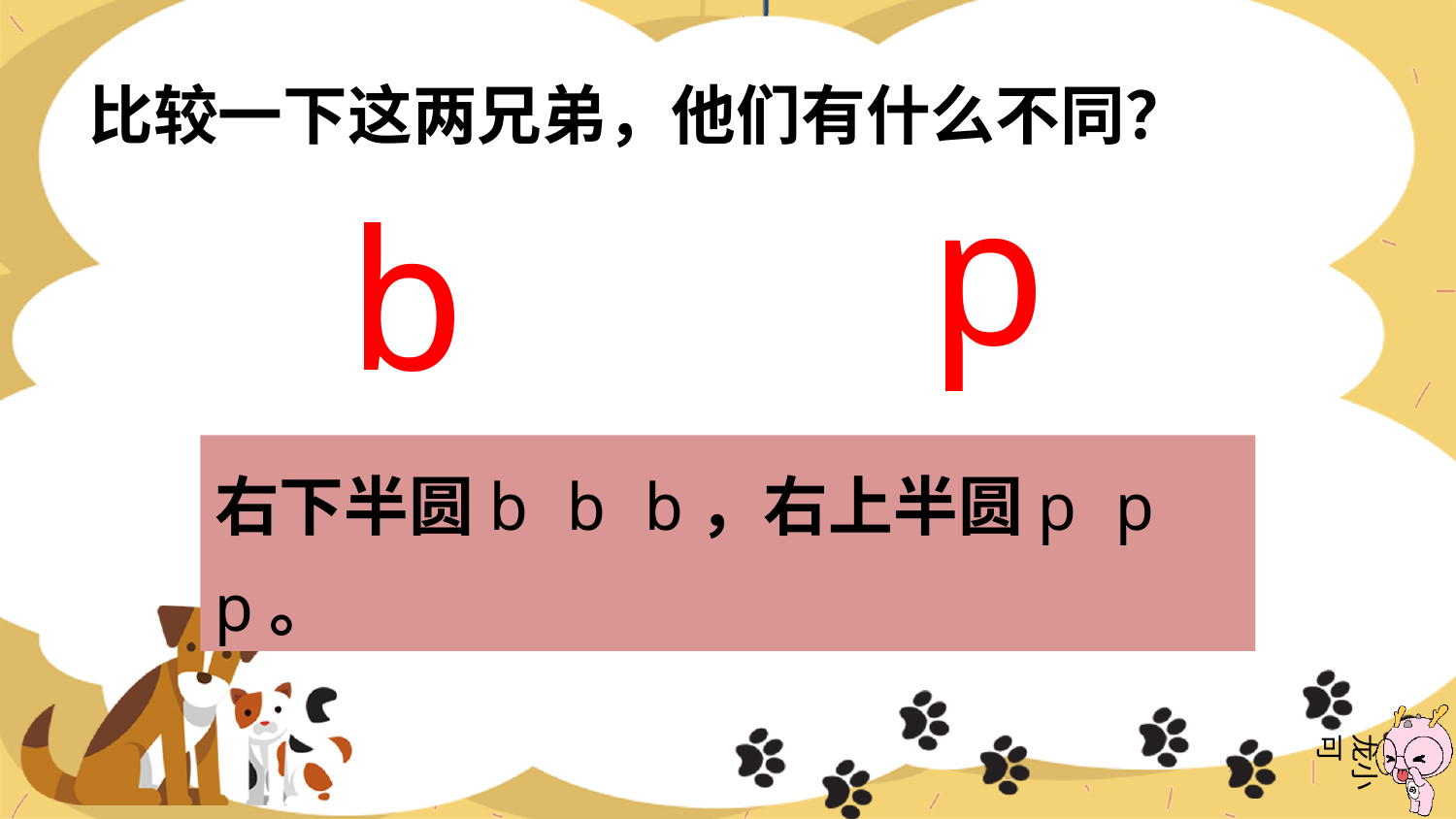

比较一下这两兄弟，他们有什么不同？
p
b
右下半圆b b b，右上半圆p p p。